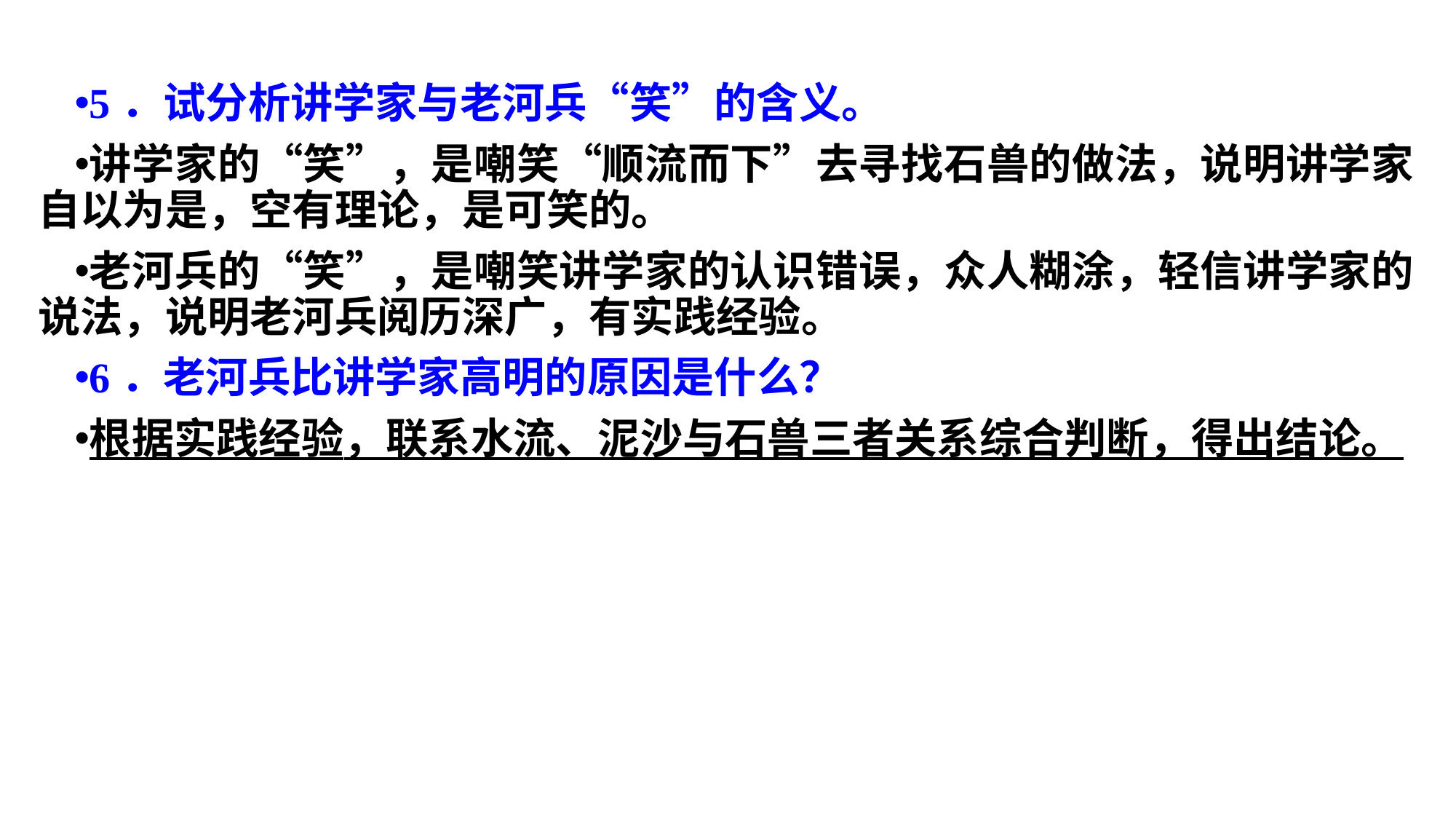

5．试分析讲学家与老河兵“笑”的含义。
讲学家的“笑”，是嘲笑“顺流而下”去寻找石兽的做法，说明讲学家自以为是，空有理论，是可笑的。
老河兵的“笑”，是嘲笑讲学家的认识错误，众人糊涂，轻信讲学家的说法，说明老河兵阅历深广，有实践经验。
6．老河兵比讲学家高明的原因是什么？
根据实践经验，联系水流、泥沙与石兽三者关系综合判断，得出结论。